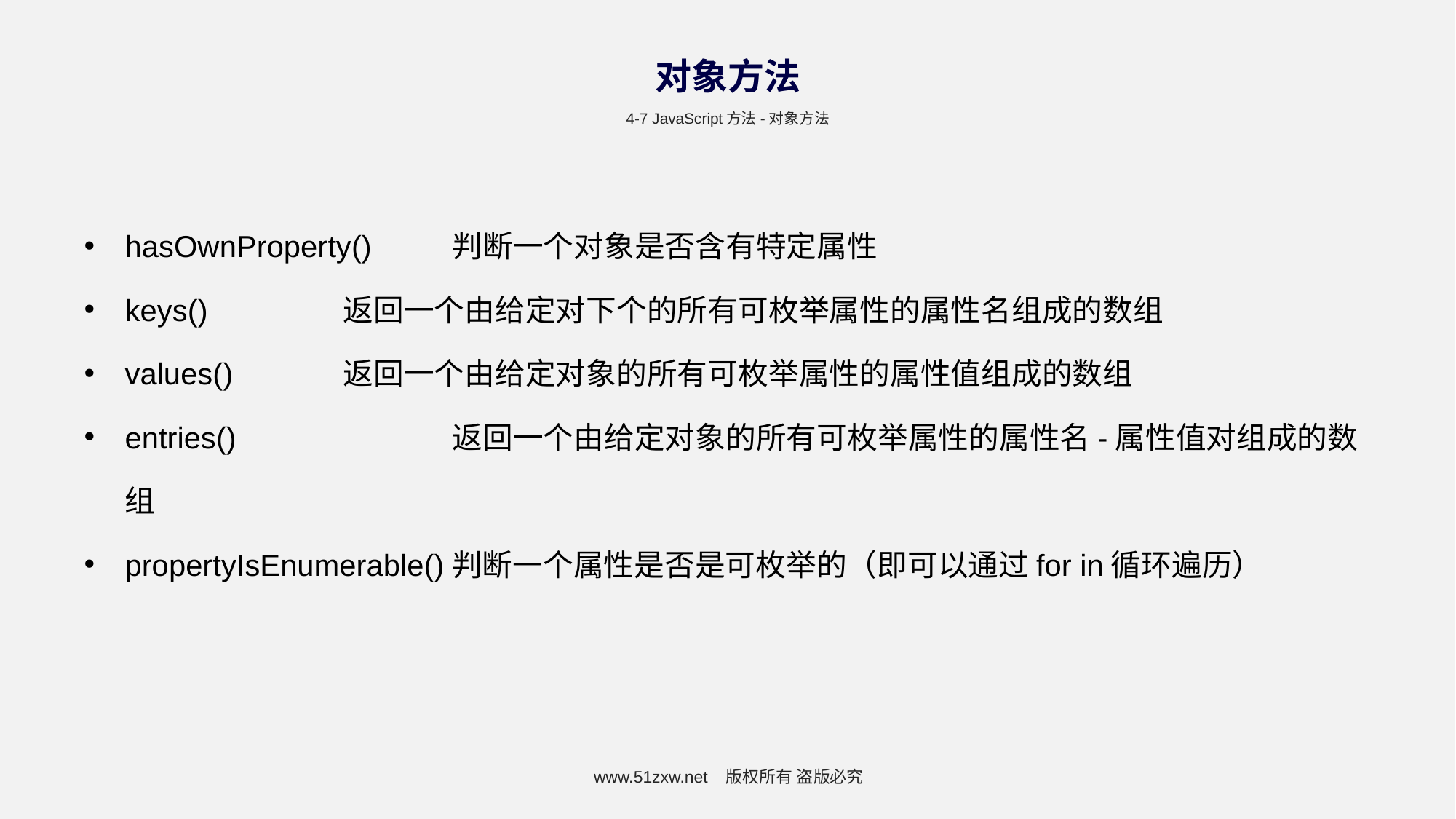

对象方法
4-7 JavaScript方法-对象方法
hasOwnProperty()	判断一个对象是否含有特定属性
keys()		返回一个由给定对下个的所有可枚举属性的属性名组成的数组
values()		返回一个由给定对象的所有可枚举属性的属性值组成的数组
entries()		返回一个由给定对象的所有可枚举属性的属性名-属性值对组成的数组
propertyIsEnumerable()判断一个属性是否是可枚举的（即可以通过for in循环遍历）
www.51zxw.net   版权所有 盗版必究